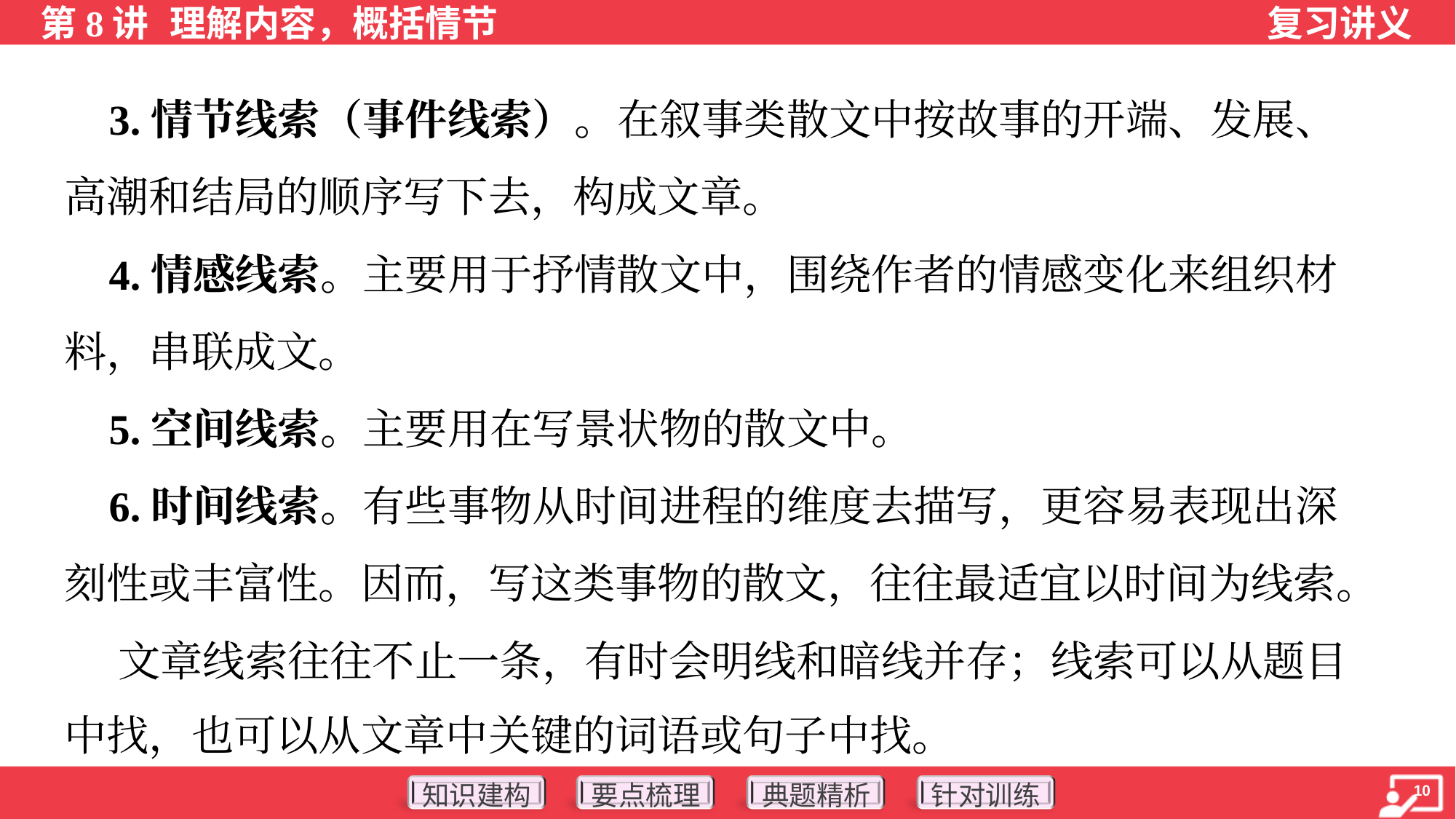

3.情节线索（事件线索）。在叙事类散文中按故事的开端、发展、
高潮和结局的顺序写下去，构成文章。
    4.情感线索。主要用于抒情散文中，围绕作者的情感变化来组织材
料，串联成文。
    5.空间线索。主要用在写景状物的散文中。
    6.时间线索。有些事物从时间进程的维度去描写，更容易表现出深
刻性或丰富性。因而，写这类事物的散文，往往最适宜以时间为线索。
    文章线索往往不止一条，有时会明线和暗线并存；线索可以从题目
中找，也可以从文章中关键的词语或句子中找。